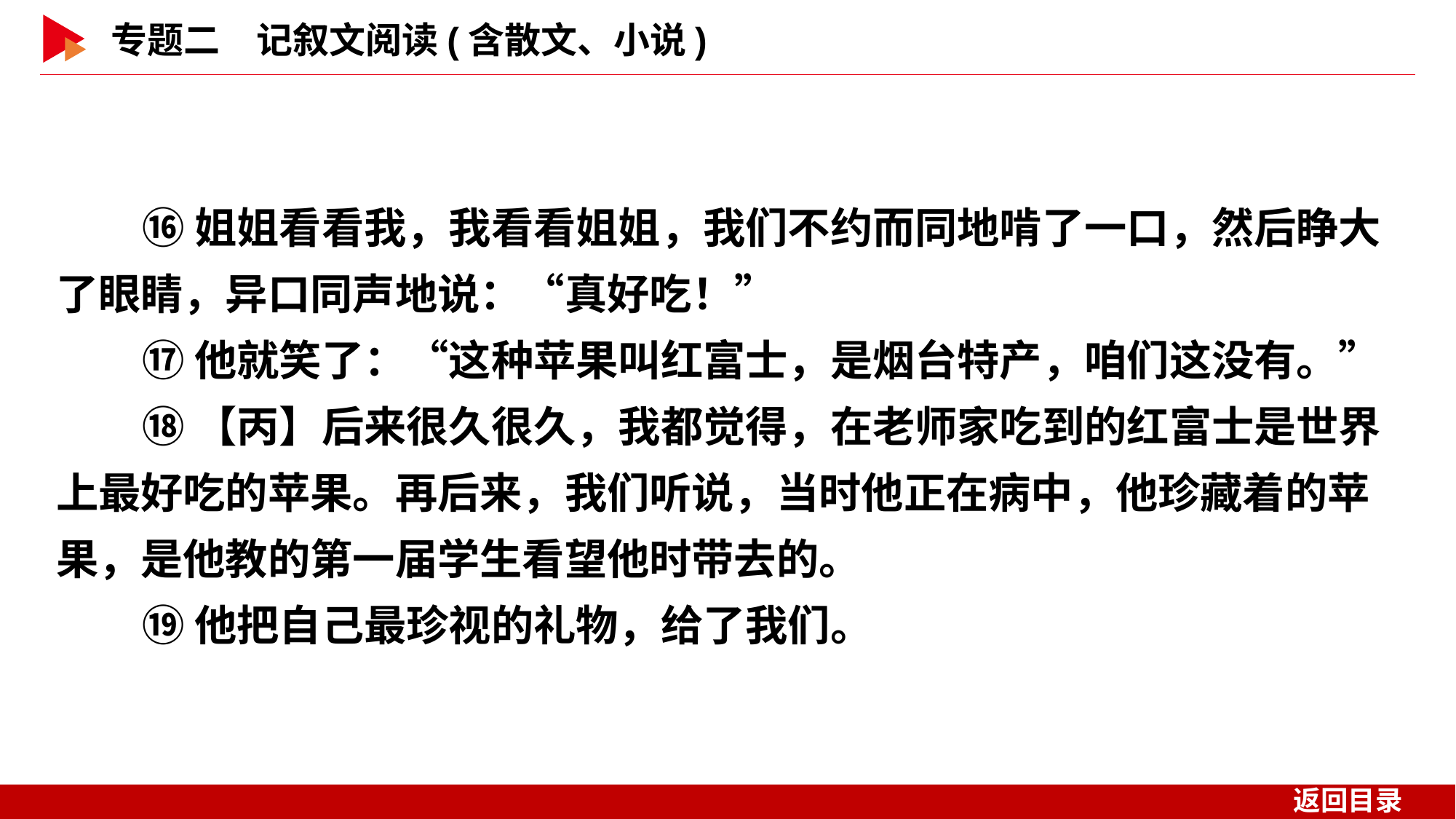

⑯姐姐看看我，我看看姐姐，我们不约而同地啃了一口，然后睁大了眼睛，异口同声地说：“真好吃！”
⑰他就笑了：“这种苹果叫红富士，是烟台特产，咱们这没有。”
⑱【丙】后来很久很久，我都觉得，在老师家吃到的红富士是世界上最好吃的苹果。再后来，我们听说，当时他正在病中，他珍藏着的苹果，是他教的第一届学生看望他时带去的。
⑲他把自己最珍视的礼物，给了我们。